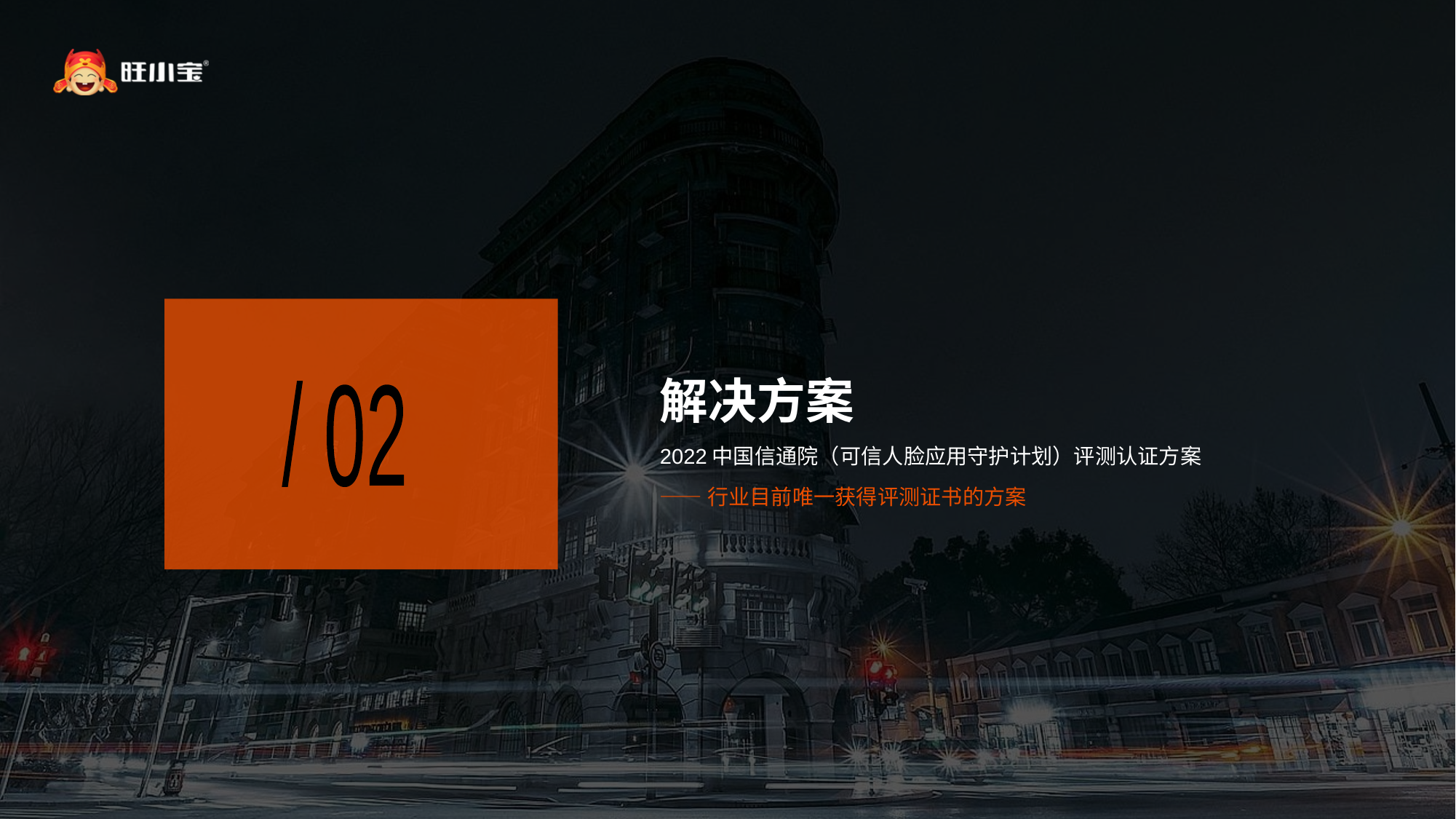

# 解决方案
/ 02
2022中国信通院（可信人脸应用守护计划）评测认证方案
——行业目前唯一获得评测证书的方案